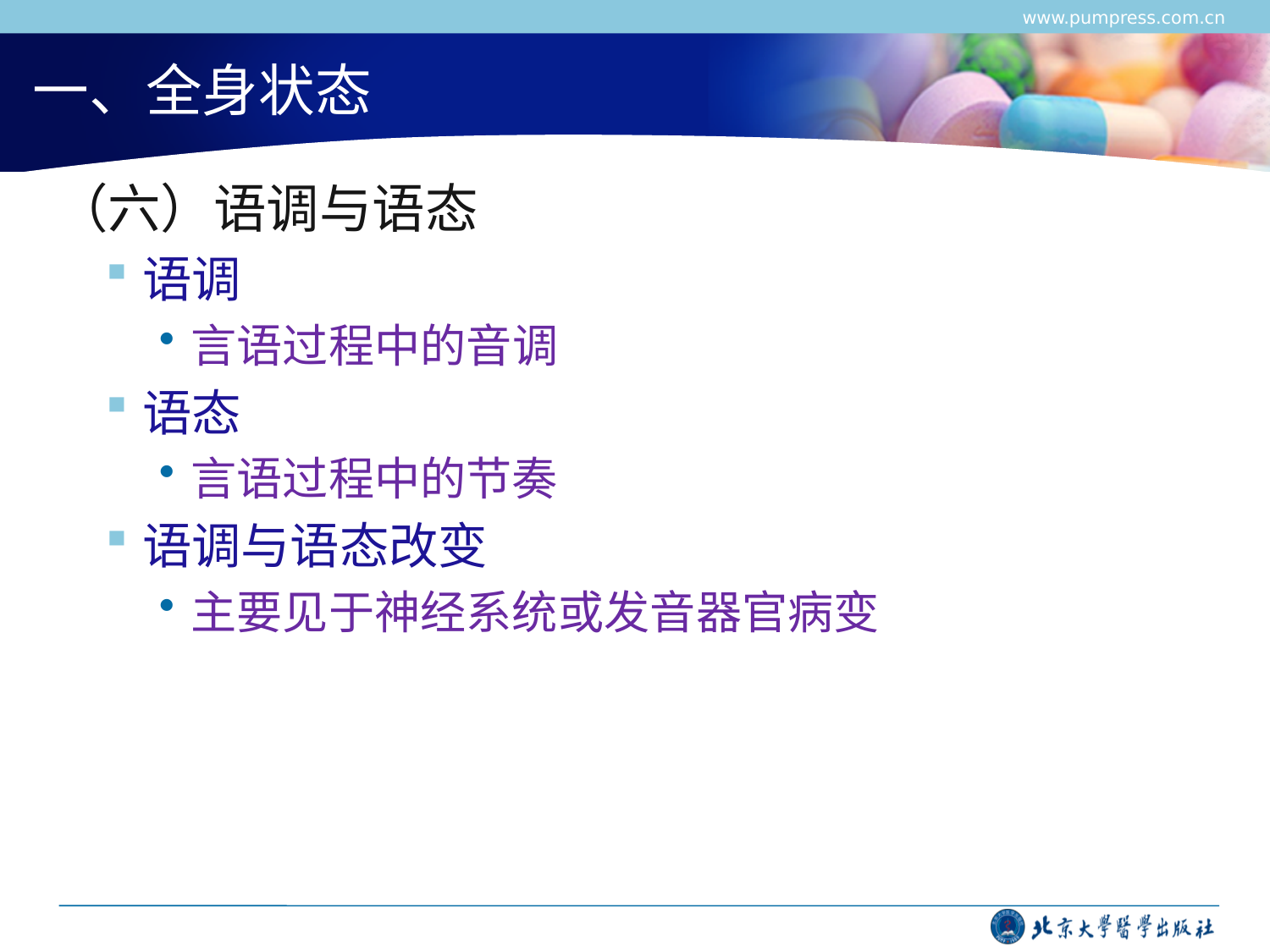

www.pumpress.com.cn
# 一、全身状态
（六）语调与语态
语调
言语过程中的音调
语态
言语过程中的节奏
语调与语态改变
主要见于神经系统或发音器官病变